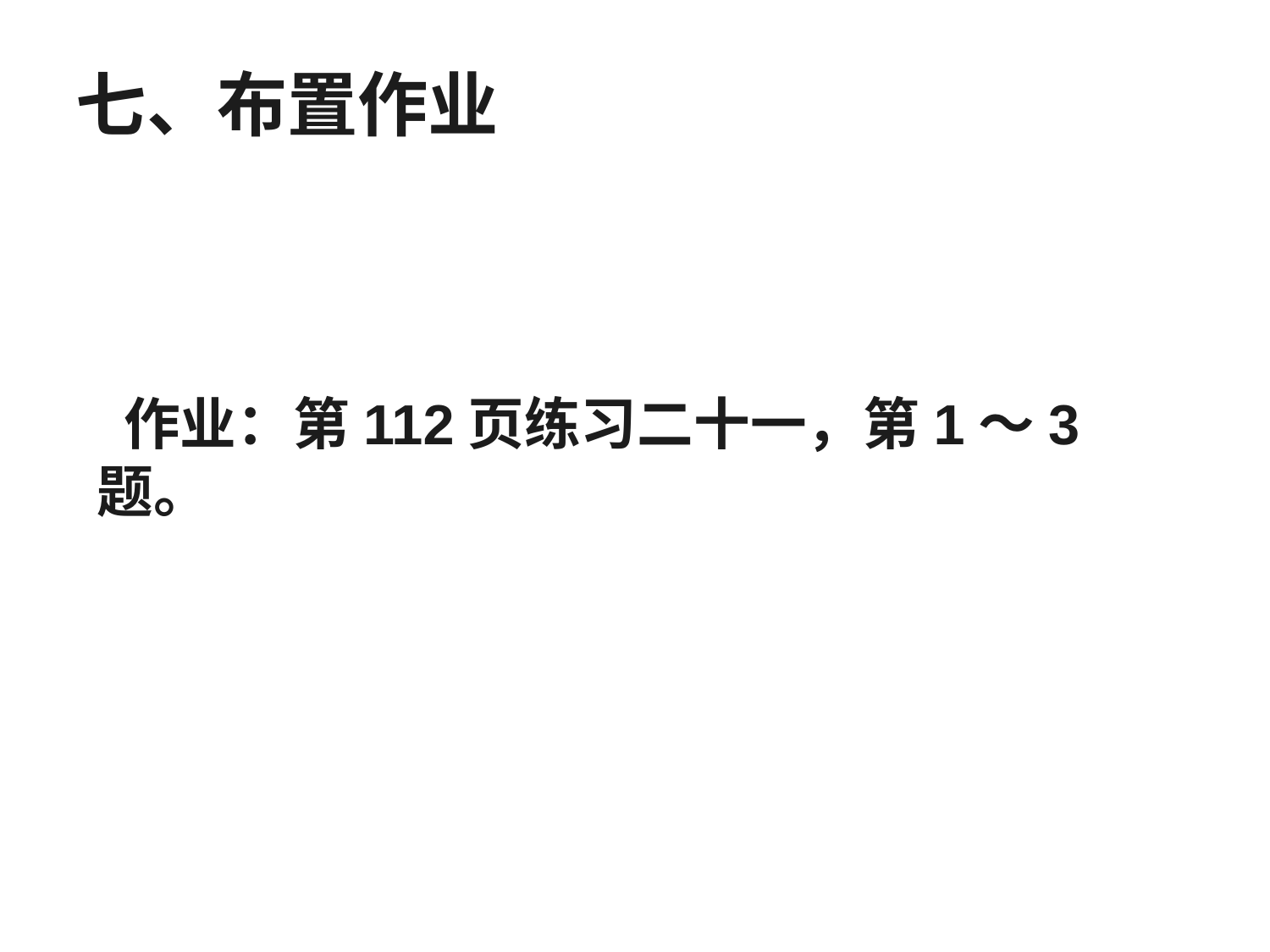

七、布置作业
 作业：第112页练习二十一，第1～3题。

绿色圃中小学教育网http://www.lspjy.com
绿色圃中小学教育网http://www.lspjy.com
绿色圃中小学教育网http://www.lspjy.com